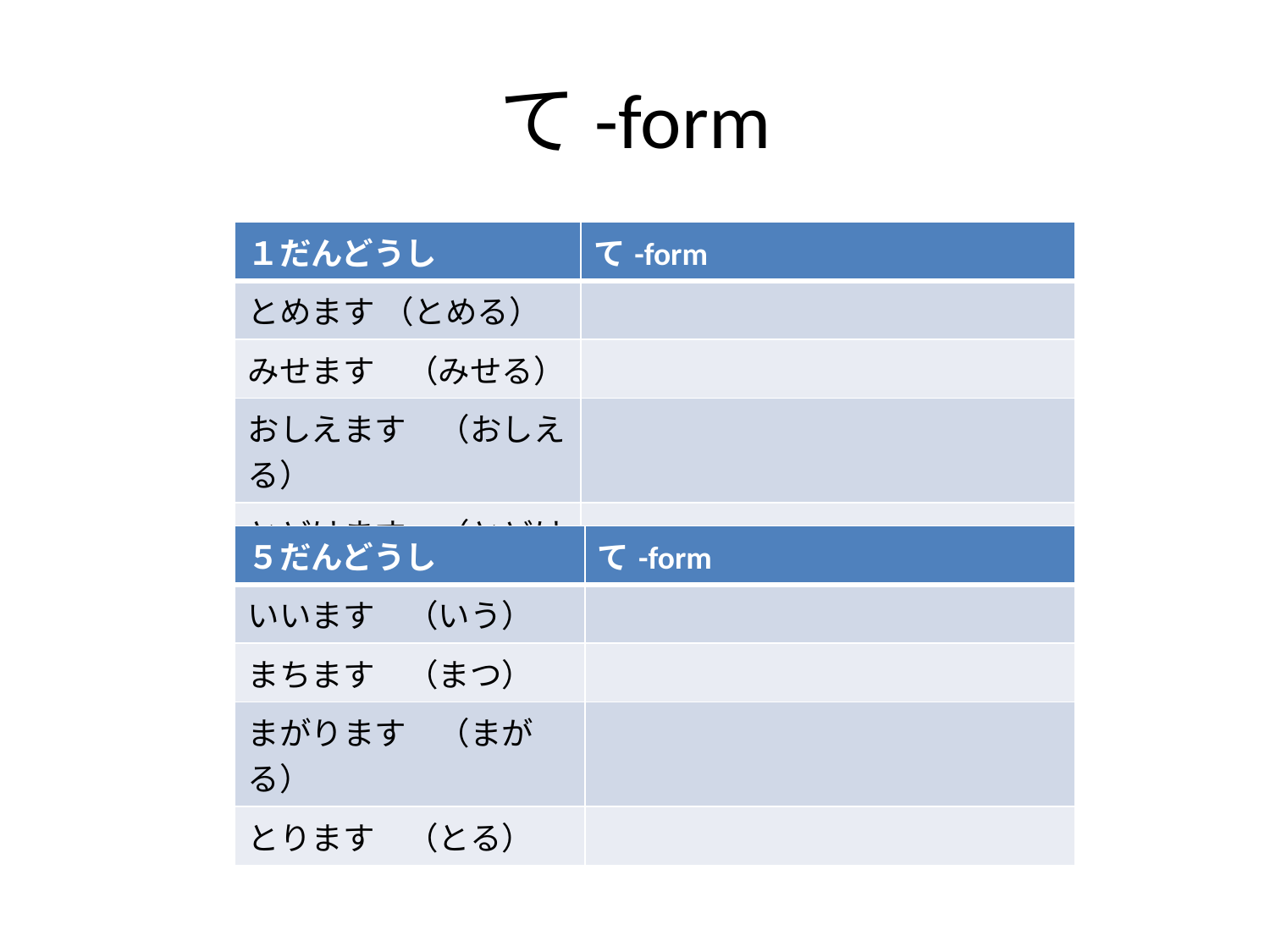

# て-form
| １だんどうし | て-form |
| --- | --- |
| とめます （とめる） |  |
| みせます　（みせる） |  |
| おしえます　（おしえる） |  |
| とどけます　（とどける） |  |
| ５だんどうし | て-form |
| --- | --- |
| いいます　（いう） |  |
| まちます　（まつ） |  |
| まがります　（まがる） |  |
| とります　（とる） |  |